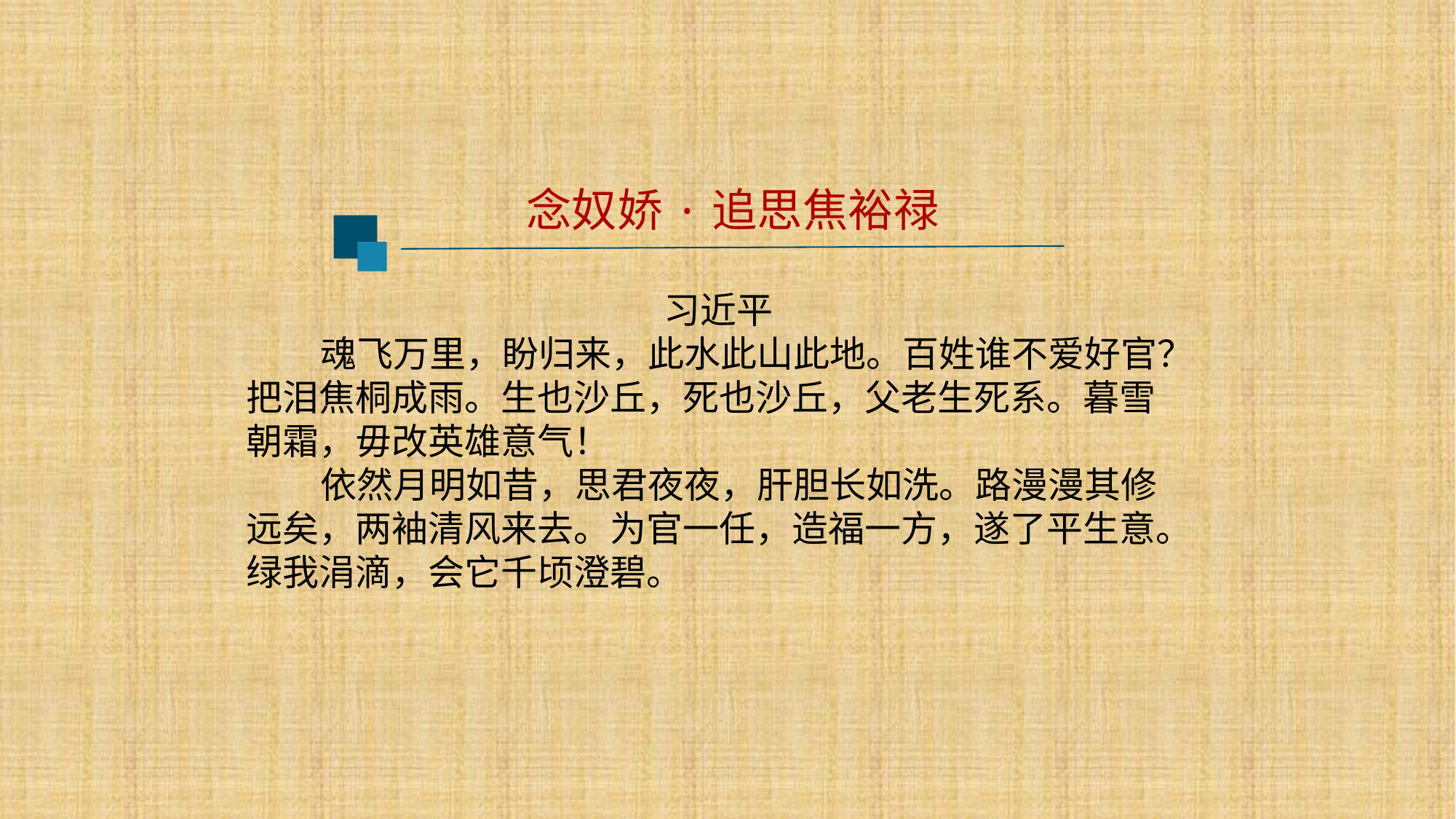

念奴娇·追思焦裕禄

习近平
        魂飞万里，盼归来，此水此山此地。百姓谁不爱好官？把泪焦桐成雨。生也沙丘，死也沙丘，父老生死系。暮雪朝霜，毋改英雄意气！
        依然月明如昔，思君夜夜，肝胆长如洗。路漫漫其修远矣，两袖清风来去。为官一任，造福一方，遂了平生意。绿我涓滴，会它千顷澄碧。